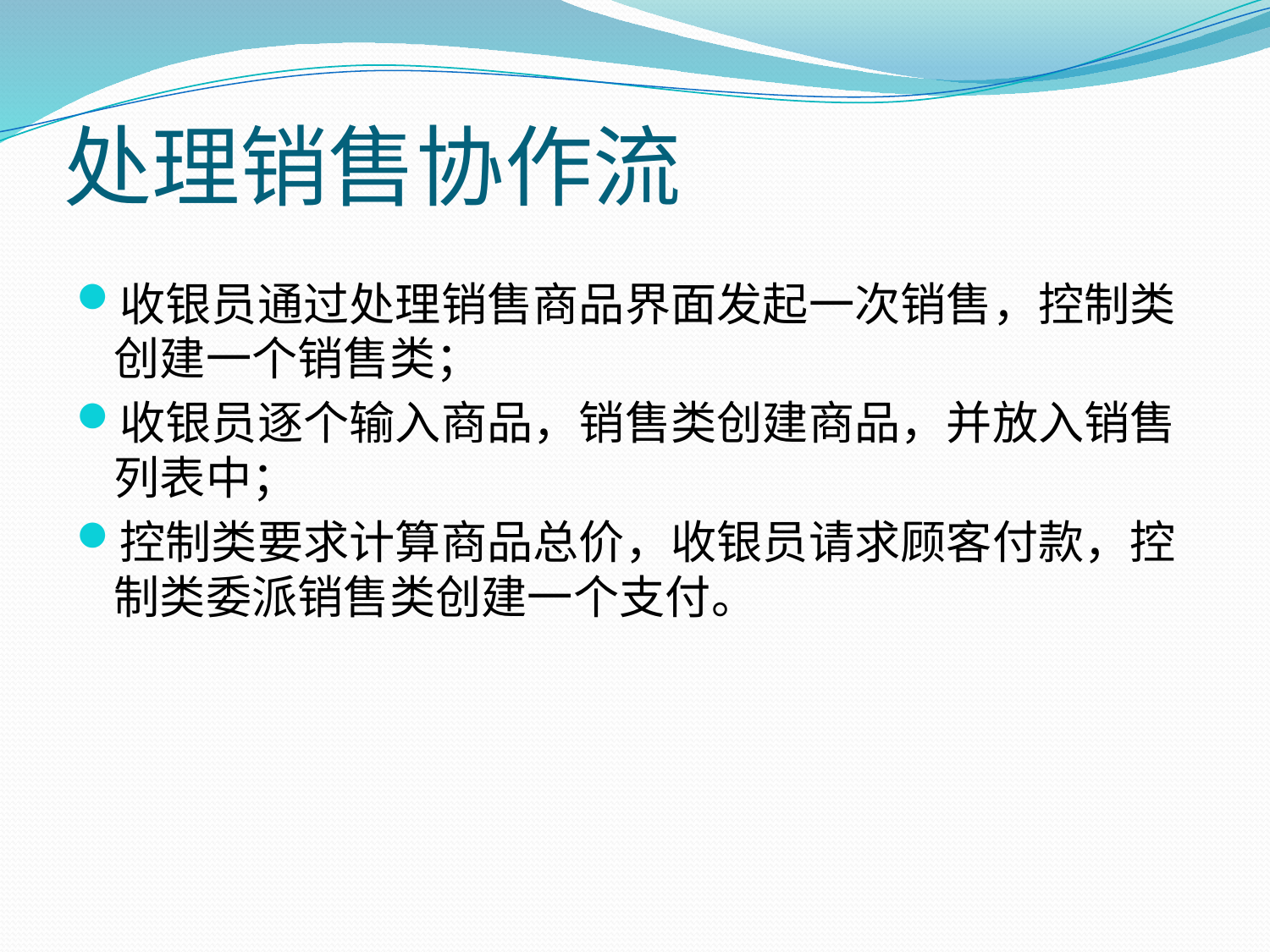

# 处理销售协作流
收银员通过处理销售商品界面发起一次销售，控制类创建一个销售类；
收银员逐个输入商品，销售类创建商品，并放入销售列表中；
控制类要求计算商品总价，收银员请求顾客付款，控制类委派销售类创建一个支付。